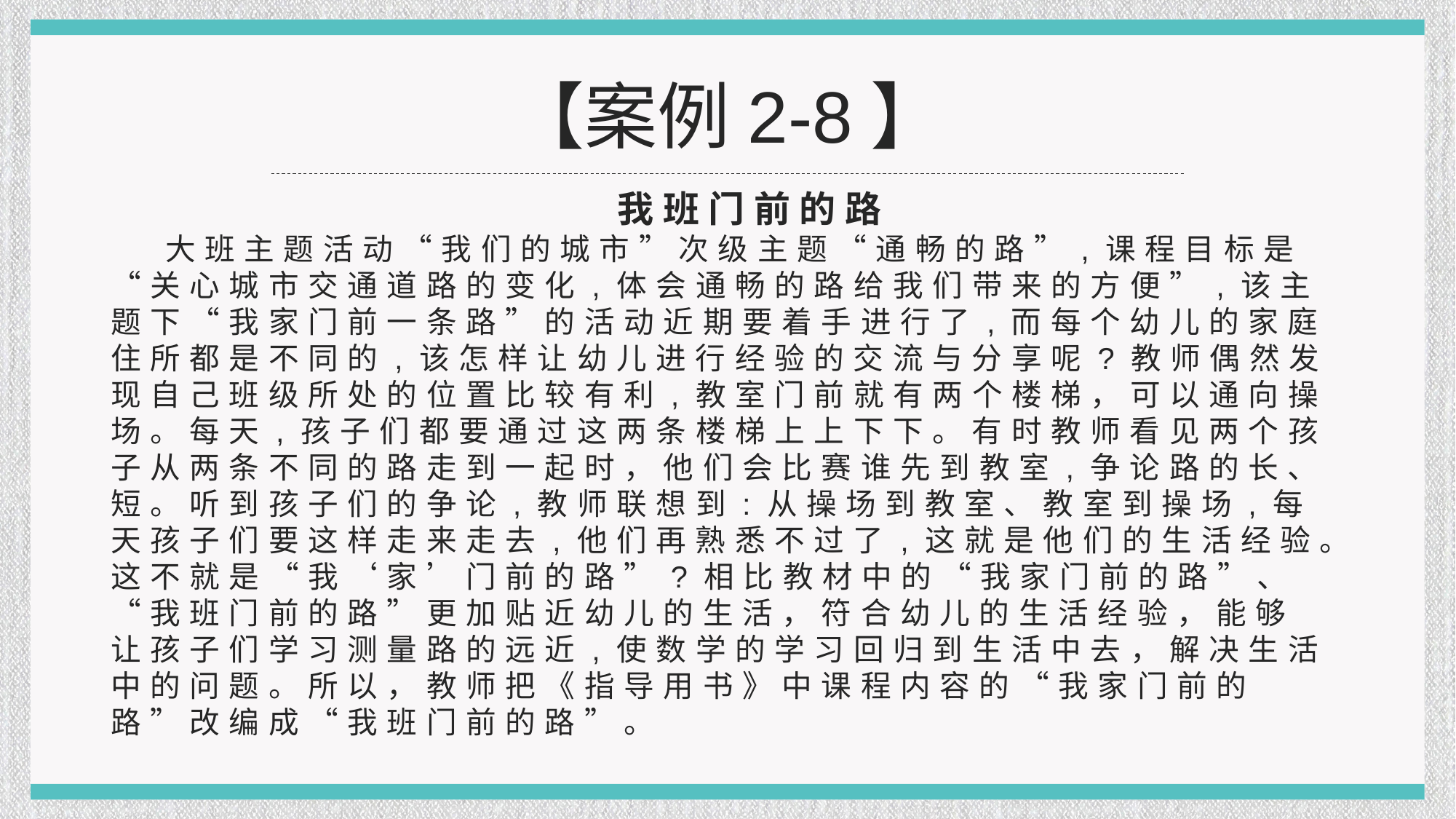

【案例2-8】
我班门前的路
大班主题活动“我们的城市”次级主题“通畅的路”,课程目标是“关心城市交通道路的变化,体会通畅的路给我们带来的方便”,该主题下“我家门前一条路”的活动近期要着手进行了,而每个幼儿的家庭住所都是不同的,该怎样让幼儿进行经验的交流与分享呢?教师偶然发现自己班级所处的位置比较有利,教室门前就有两个楼梯，可以通向操场。每天,孩子们都要通过这两条楼梯上上下下。有时教师看见两个孩子从两条不同的路走到一起时，他们会比赛谁先到教室,争论路的长、短。听到孩子们的争论,教师联想到:从操场到教室、教室到操场,每天孩子们要这样走来走去,他们再熟悉不过了,这就是他们的生活经验。这不就是“我‘家’门前的路”?相比教材中的“我家门前的路”、“我班门前的路”更加贴近幼儿的生活，符合幼儿的生活经验，能够让孩子们学习测量路的远近,使数学的学习回归到生活中去，解决生活中的问题。所以，教师把《指导用书》中课程内容的“我家门前的路”改编成“我班门前的路”。